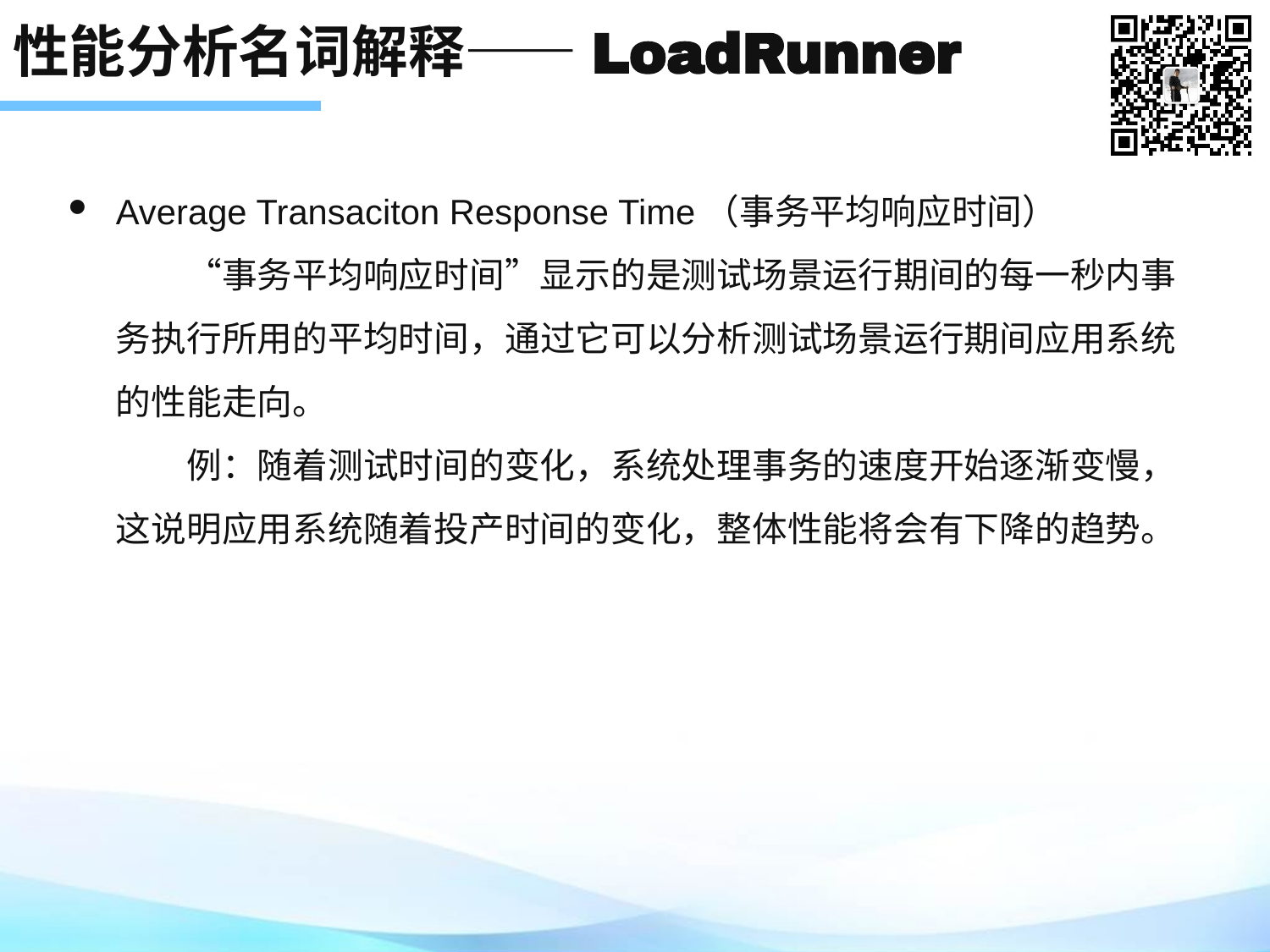

# 性能分析名词解释——LoadRunner
Average Transaciton Response Time（事务平均响应时间）
　　“事务平均响应时间”显示的是测试场景运行期间的每一秒内事务执行所用的平均时间，通过它可以分析测试场景运行期间应用系统的性能走向。
　　例：随着测试时间的变化，系统处理事务的速度开始逐渐变慢，这说明应用系统随着投产时间的变化，整体性能将会有下降的趋势。